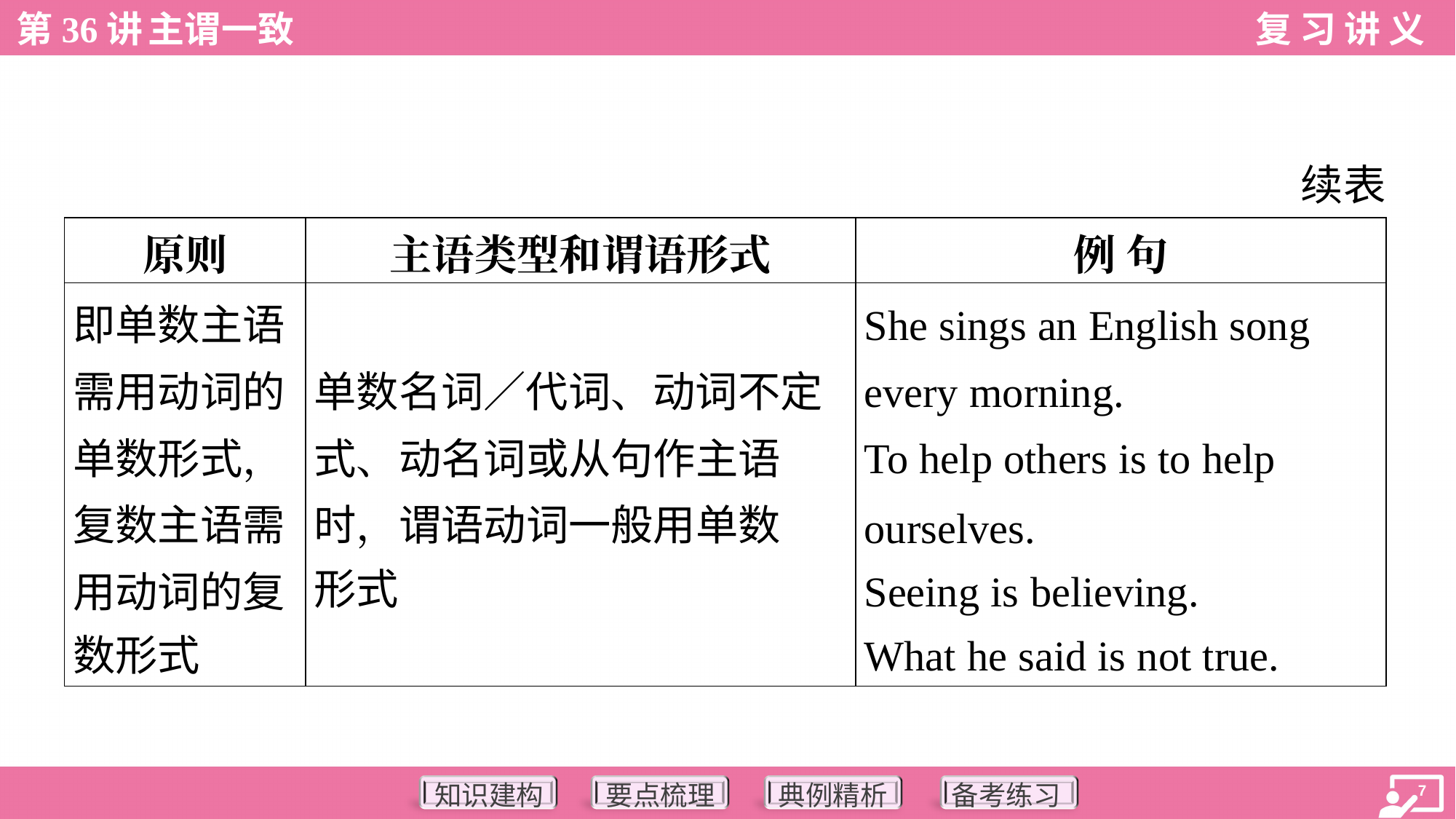

续表
| 原则 | 主语类型和谓语形式 | 例 句 |
| --- | --- | --- |
| 即单数主语 需用动词的 单数形式， 复数主语需 用动词的复 数形式 | 单数名词／代词、动词不定 式、动名词或从句作主语 时，谓语动词一般用单数 形式 | She sings an English song every morning. To help others is to help ourselves. Seeing is believing. What he said is not true. |